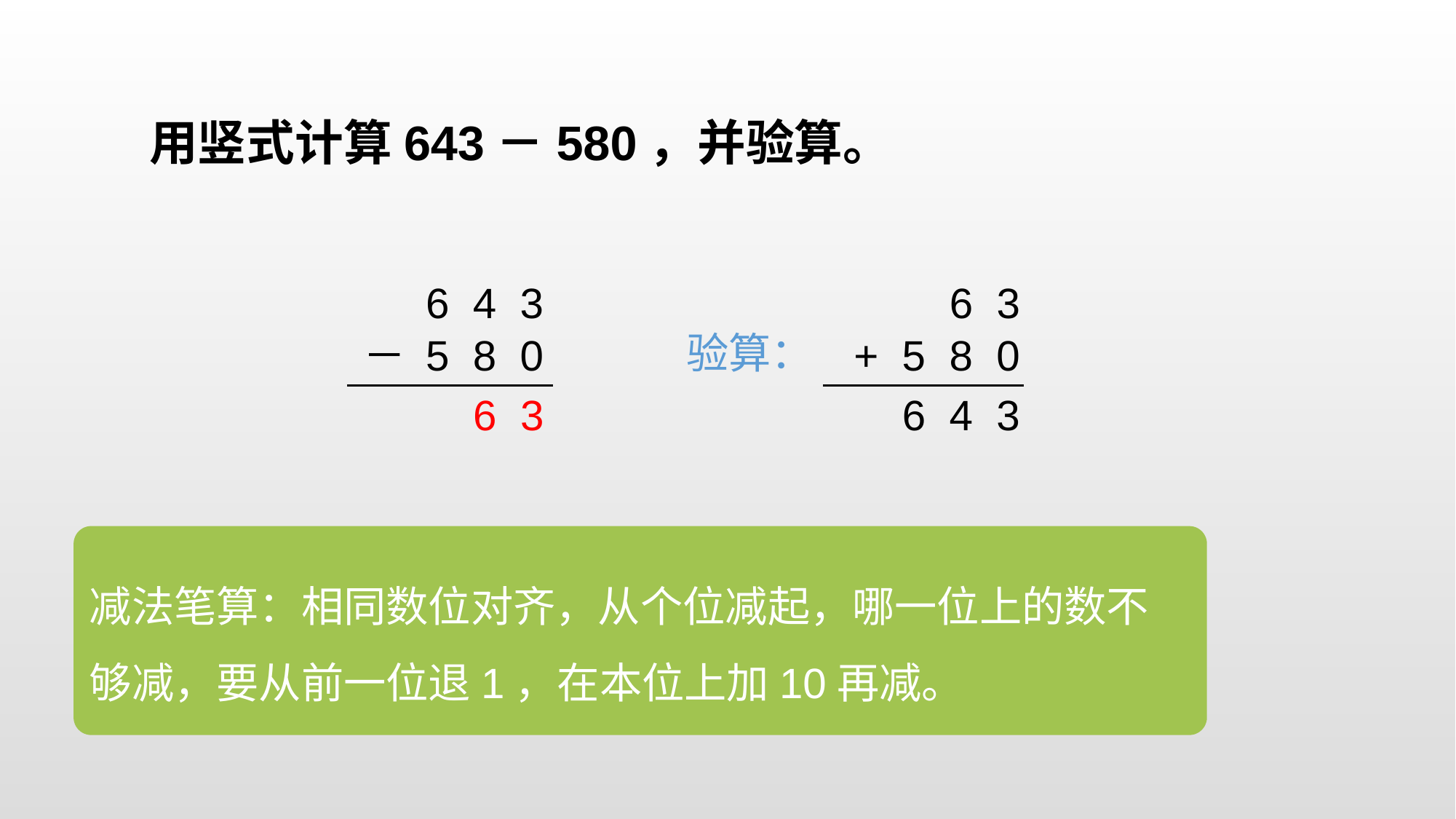

用竖式计算643－580，并验算。
6  3
6  4  3
+  5  8  0
－ 5  8  0
验算：
6  4  3
6  3
减法笔算：相同数位对齐，从个位减起，哪一位上的数不够减，要从前一位退1，在本位上加10再减。